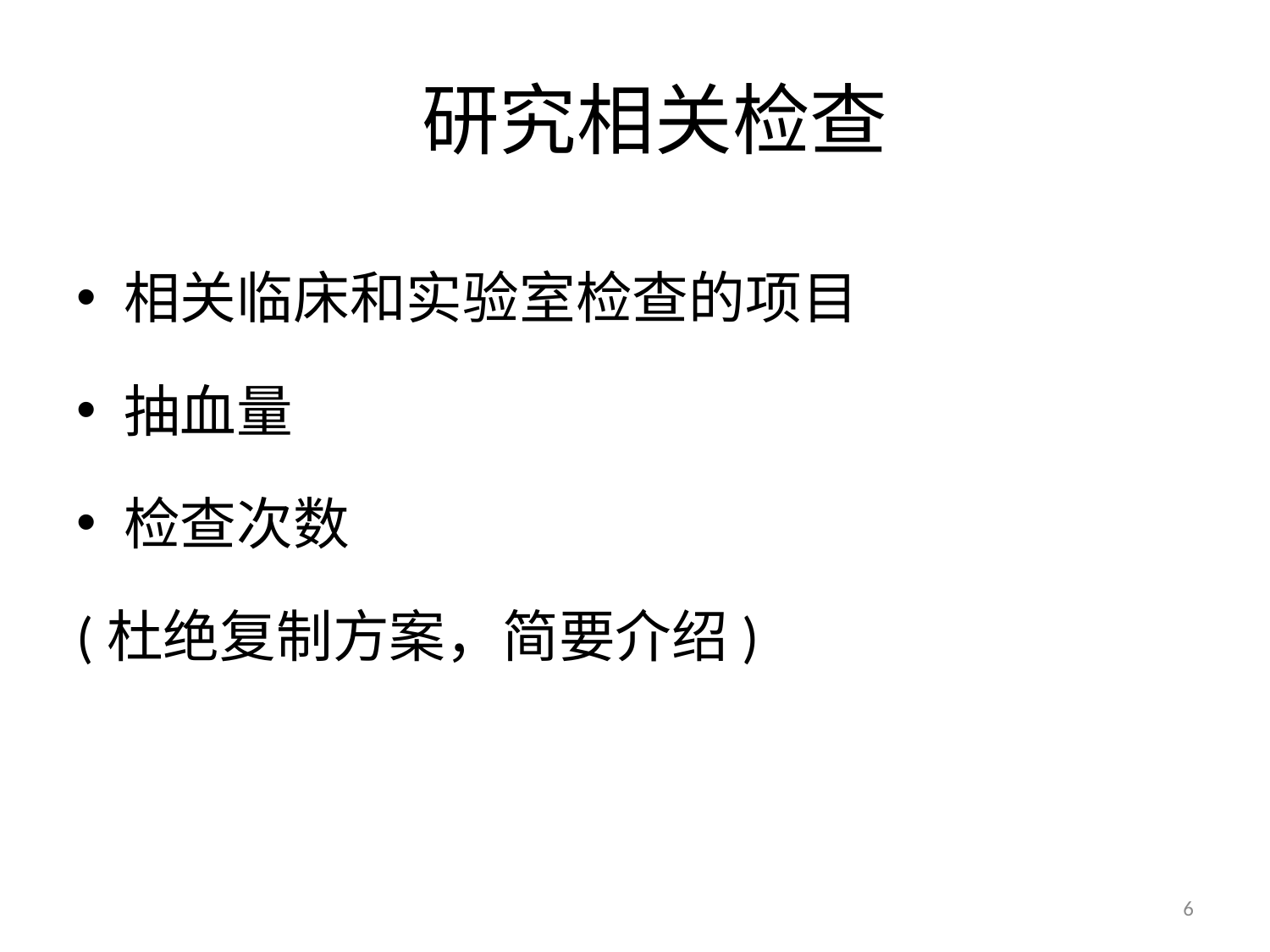

# 研究相关检查
相关临床和实验室检查的项目
抽血量
检查次数
(杜绝复制方案，简要介绍)

6